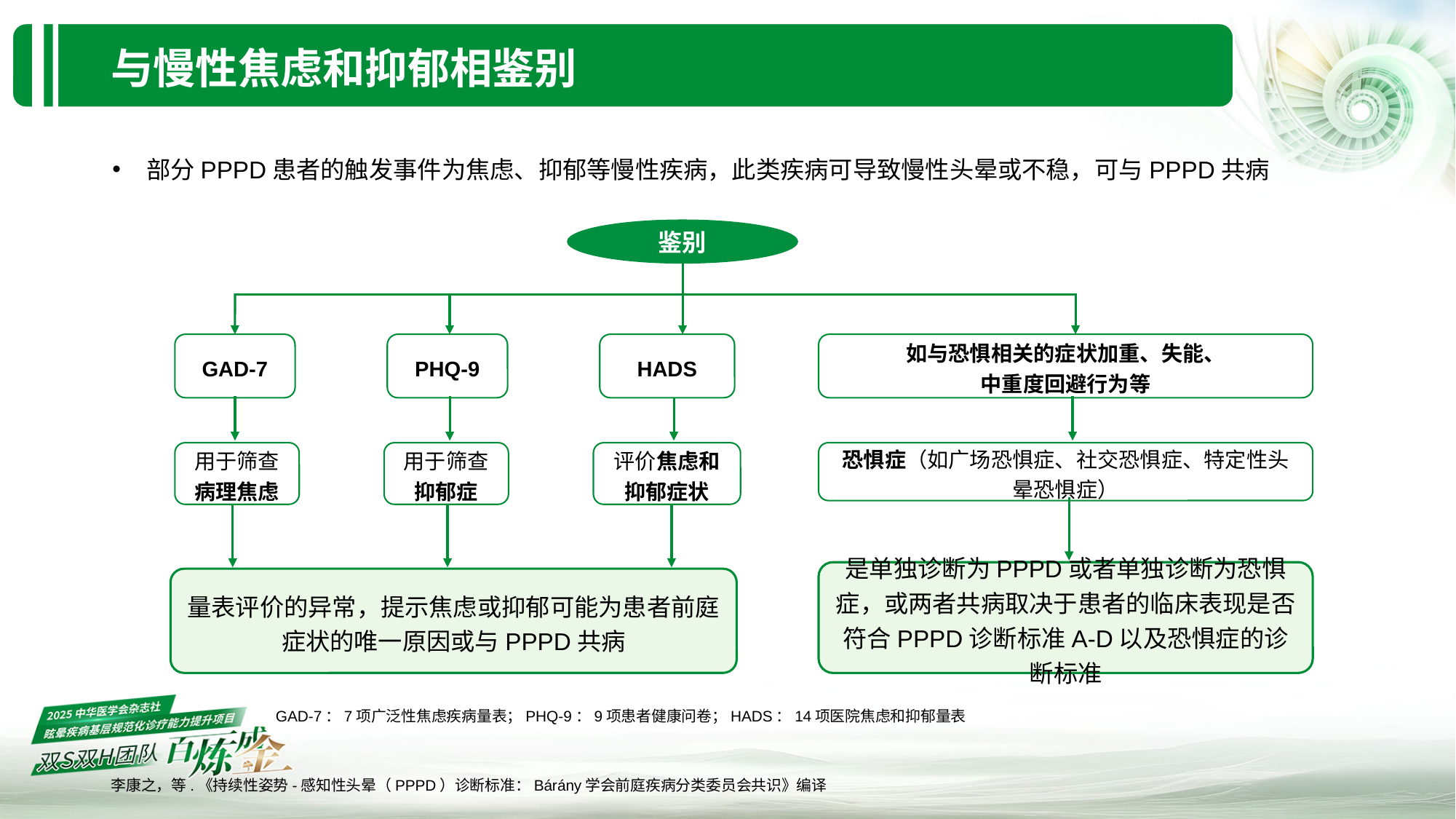

与慢性焦虑和抑郁相鉴别
部分PPPD患者的触发事件为焦虑、抑郁等慢性疾病，此类疾病可导致慢性头晕或不稳，可与PPPD共病
鉴别
GAD-7
PHQ-9
HADS
如与恐惧相关的症状加重、失能、
中重度回避行为等
用于筛查病理焦虑
用于筛查抑郁症
评价焦虑和抑郁症状
恐惧症（如广场恐惧症、社交恐惧症、特定性头晕恐惧症）
是单独诊断为PPPD或者单独诊断为恐惧症，或两者共病取决于患者的临床表现是否符合PPPD诊断标准A-D以及恐惧症的诊断标准
量表评价的异常，提示焦虑或抑郁可能为患者前庭
症状的唯一原因或与PPPD共病
GAD-7：7项广泛性焦虑疾病量表；PHQ-9：9项患者健康问卷；HADS：14项医院焦虑和抑郁量表
李康之，等.《持续性姿势-感知性头晕（PPPD）诊断标准：Bárány学会前庭疾病分类委员会共识》编译